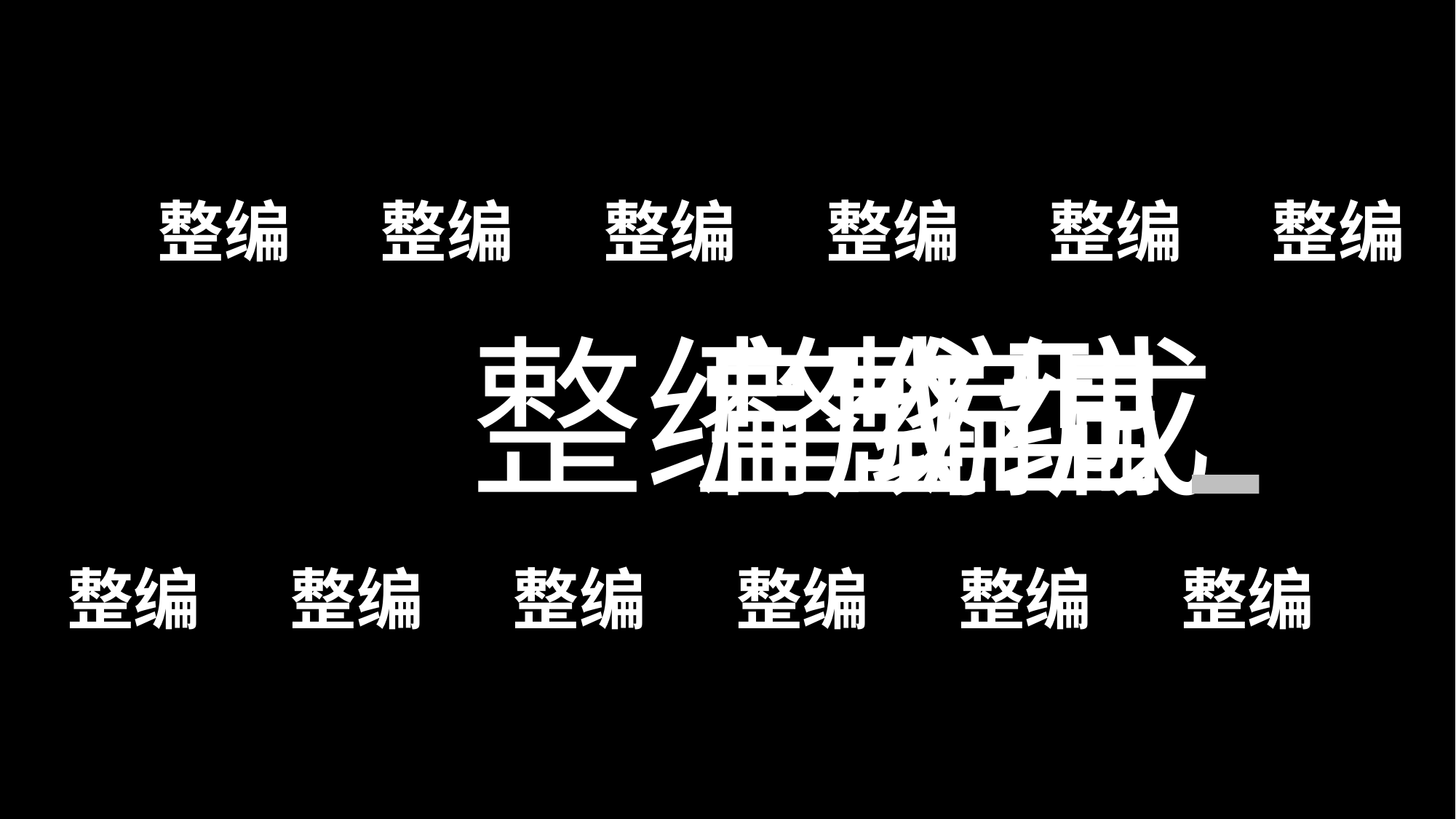

整编
整编
整编
整编
整编
整编
整编成型
整编成
整编

整编
整编
整编
整编
整编
整编